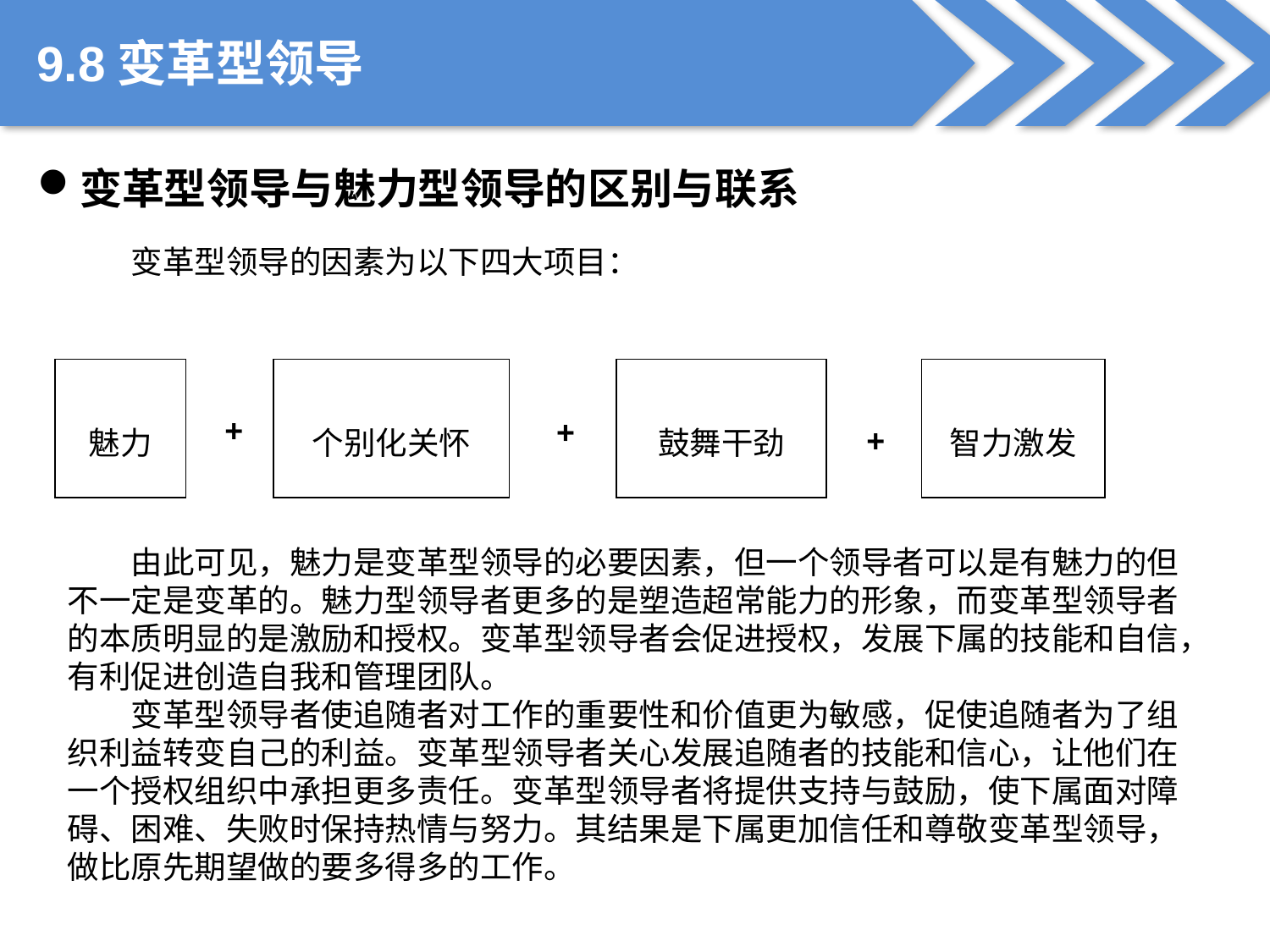

9.8变革型领导
变革型领导与魅力型领导的区别与联系
变革型领导的因素为以下四大项目：
魅力
个别化关怀
鼓舞干劲
智力激发
+
+
+
由此可见，魅力是变革型领导的必要因素，但一个领导者可以是有魅力的但不一定是变革的。魅力型领导者更多的是塑造超常能力的形象，而变革型领导者的本质明显的是激励和授权。变革型领导者会促进授权，发展下属的技能和自信，有利促进创造自我和管理团队。
变革型领导者使追随者对工作的重要性和价值更为敏感，促使追随者为了组织利益转变自己的利益。变革型领导者关心发展追随者的技能和信心，让他们在一个授权组织中承担更多责任。变革型领导者将提供支持与鼓励，使下属面对障碍、困难、失败时保持热情与努力。其结果是下属更加信任和尊敬变革型领导，做比原先期望做的要多得多的工作。